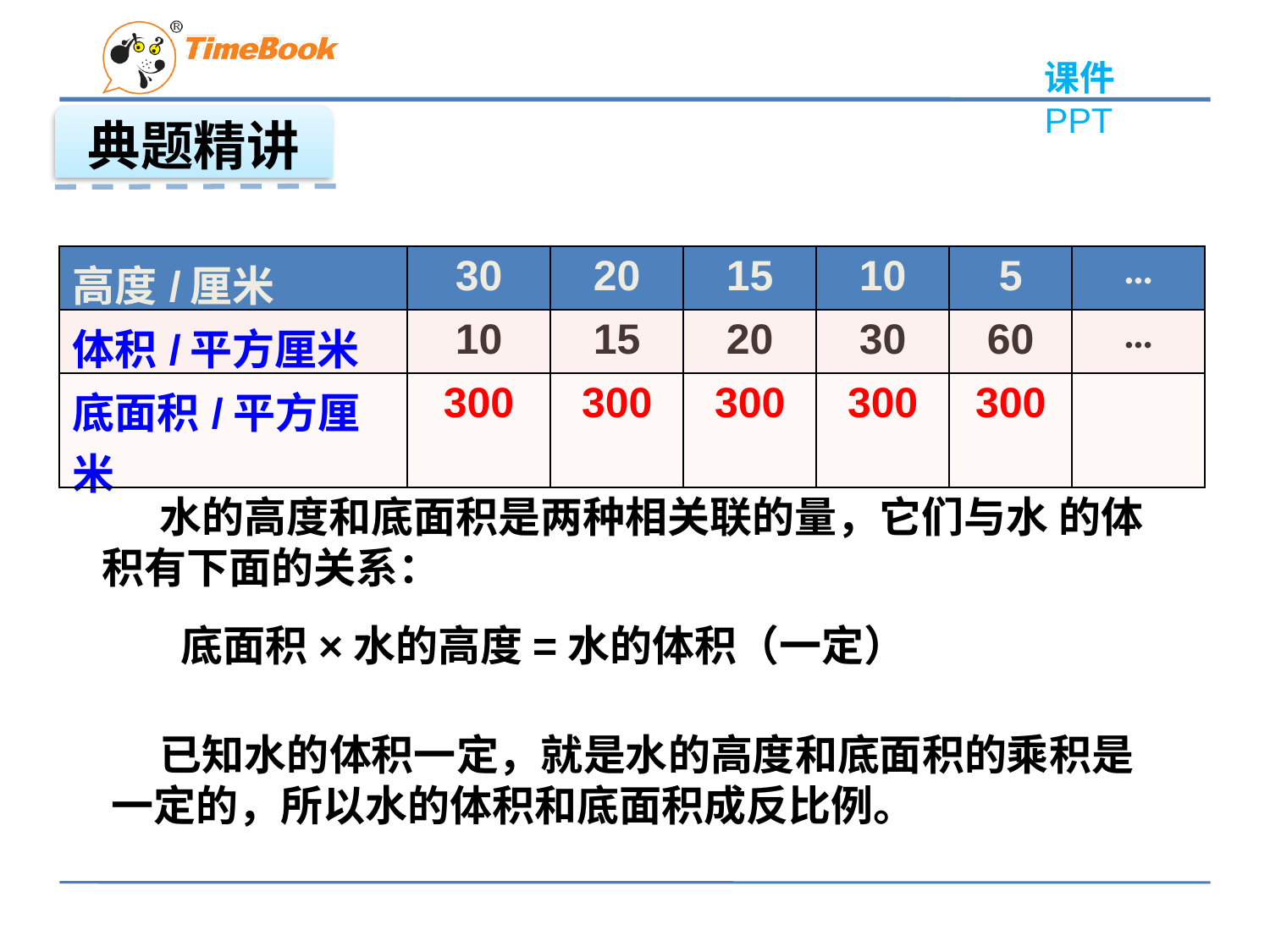

典题精讲
| 高度/厘米 | 30 | 20 | 15 | 10 | 5 | … |
| --- | --- | --- | --- | --- | --- | --- |
| 体积/平方厘米 | 10 | 15 | 20 | 30 | 60 | … |
| 底面积/平方厘米 | 300 | 300 | 300 | 300 | 300 |  |
     水的高度和底面积是两种相关联的量，它们与水 的体积有下面的关系：

底面积×水的高度=水的体积（一定）

    已知水的体积一定，就是水的高度和底面积的乘积是一定的，所以水的体积和底面积成反比例。